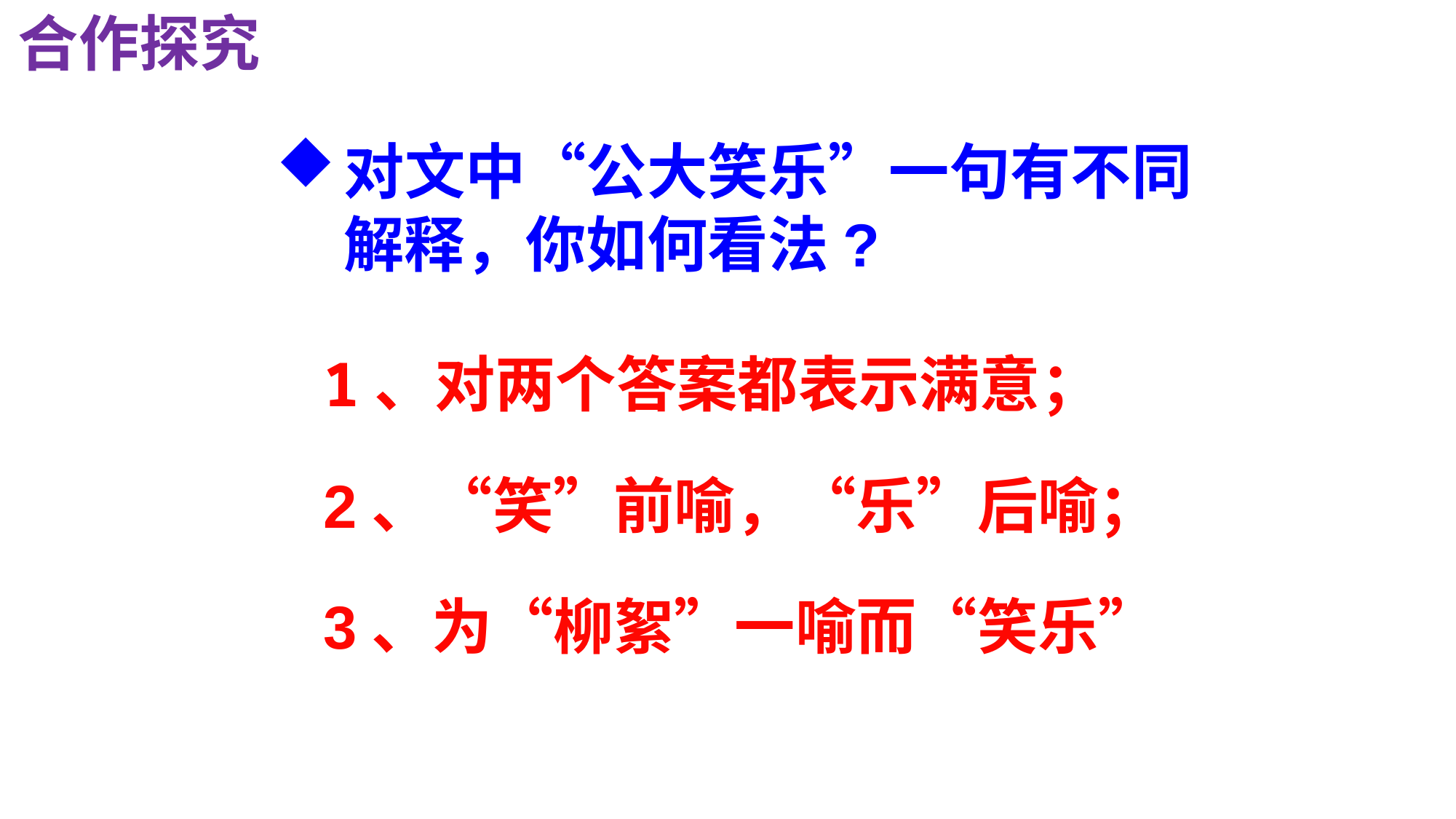

合作探究
对文中“公大笑乐”一句有不同解释，你如何看法?
1、对两个答案都表示满意；
2、“笑”前喻，“乐”后喻；
3、为“柳絮”一喻而“笑乐”